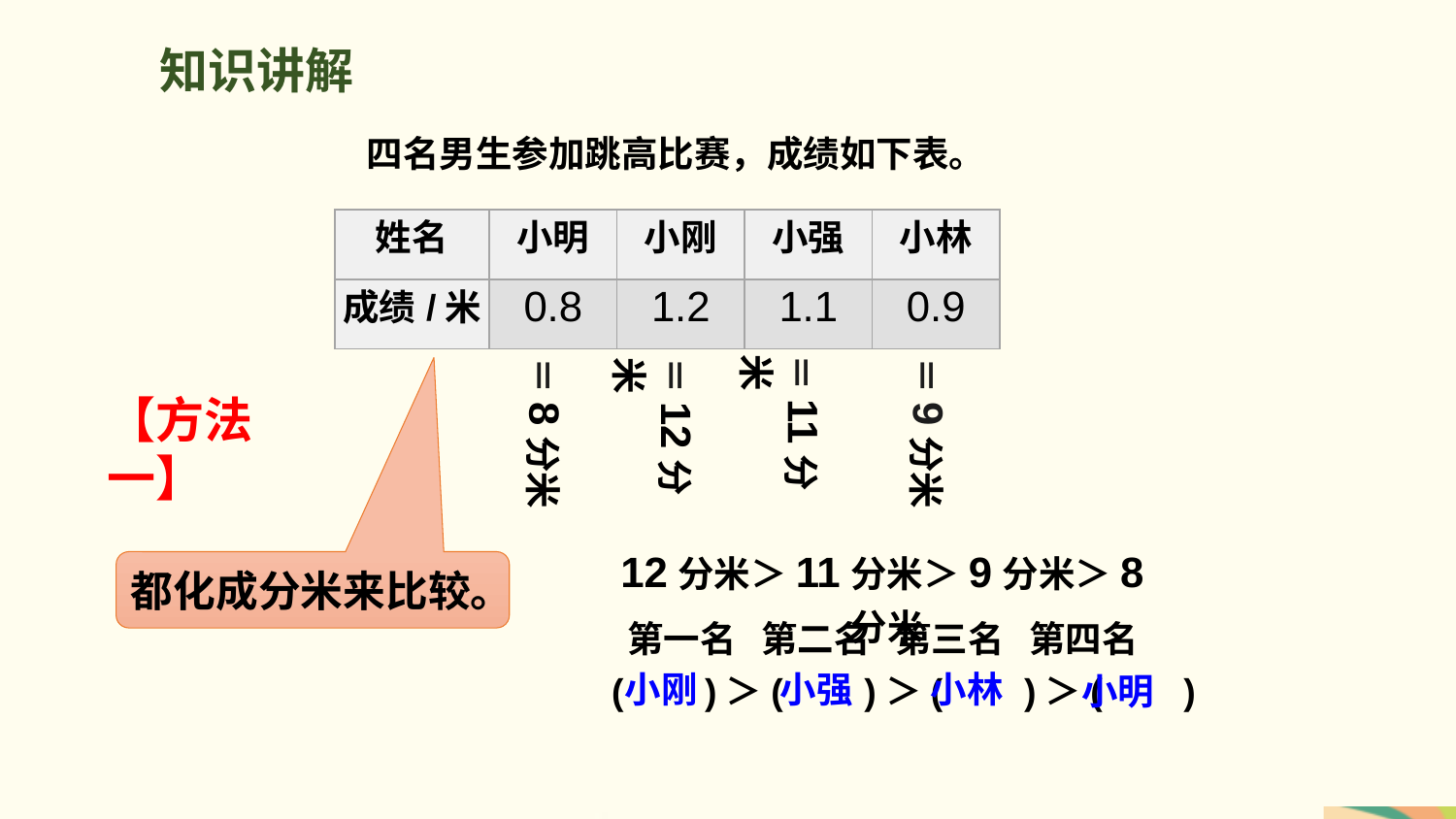

知识讲解
四名男生参加跳高比赛，成绩如下表。
| 姓名 | 小明 | 小刚 | 小强 | 小林 |
| --- | --- | --- | --- | --- |
| 成绩/米 | 0.8 | 1.2 | 1.1 | 0.9 |
＝11分米
＝8分米
＝12分米
＝9分米
【方法一】
12分米＞11分米＞9分米＞8分米
都化成分米来比较。
第一名   第二名   第三名   第四名
(        )＞(        )＞(        )＞(        )
小刚
小强
小林
小明